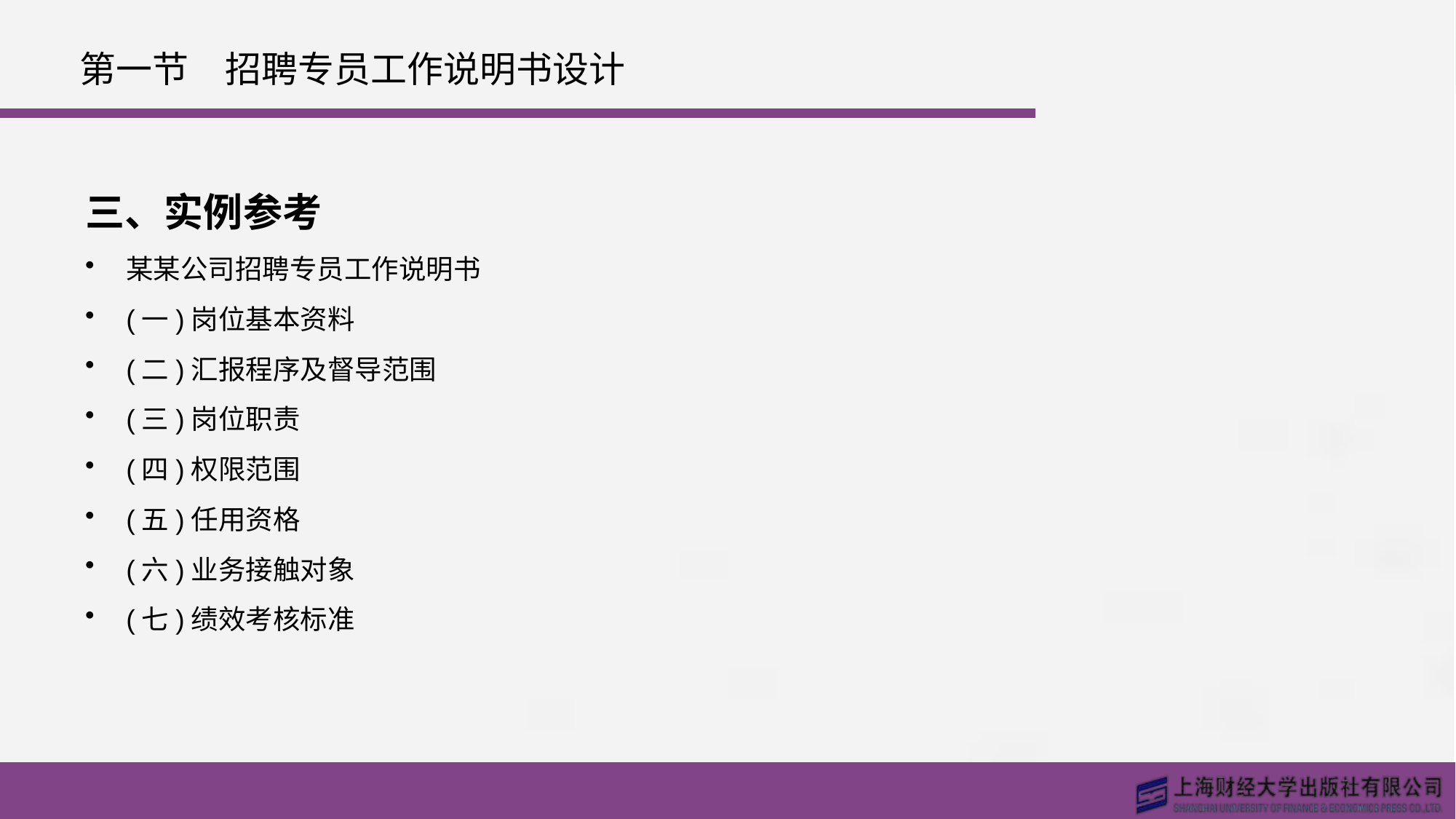

# 第一节　招聘专员工作说明书设计
三、实例参考
某某公司招聘专员工作说明书
(一)岗位基本资料
(二)汇报程序及督导范围
(三)岗位职责
(四)权限范围
(五)任用资格
(六)业务接触对象
(七)绩效考核标准